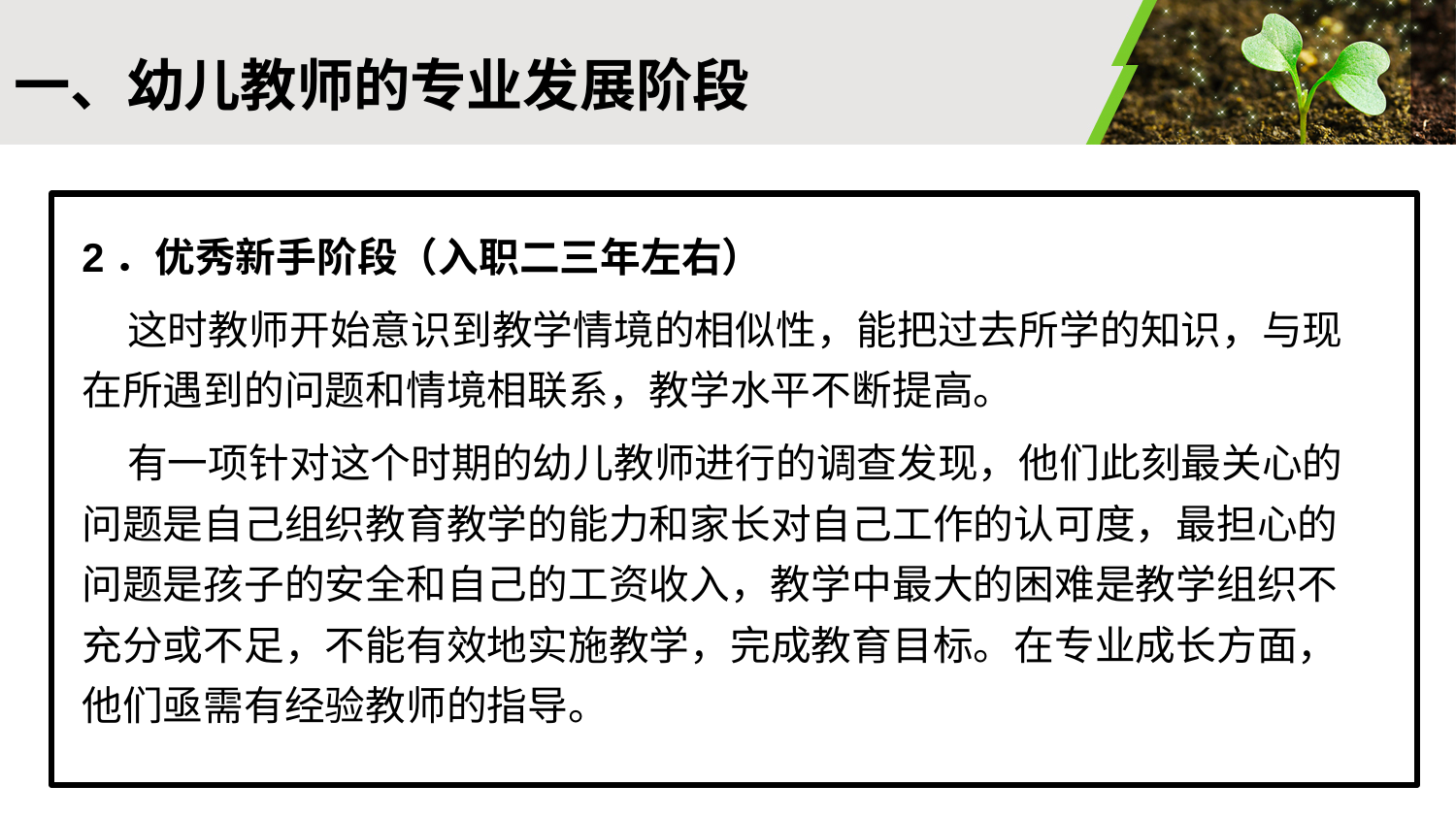

#
一、幼儿教师的专业发展阶段

2．优秀新手阶段（入职二三年左右）
    这时教师开始意识到教学情境的相似性，能把过去所学的知识，与现在所遇到的问题和情境相联系，教学水平不断提高。
    有一项针对这个时期的幼儿教师进行的调查发现，他们此刻最关心的问题是自己组织教育教学的能力和家长对自己工作的认可度，最担心的问题是孩子的安全和自己的工资收入，教学中最大的困难是教学组织不充分或不足，不能有效地实施教学，完成教育目标。在专业成长方面，他们亟需有经验教师的指导。